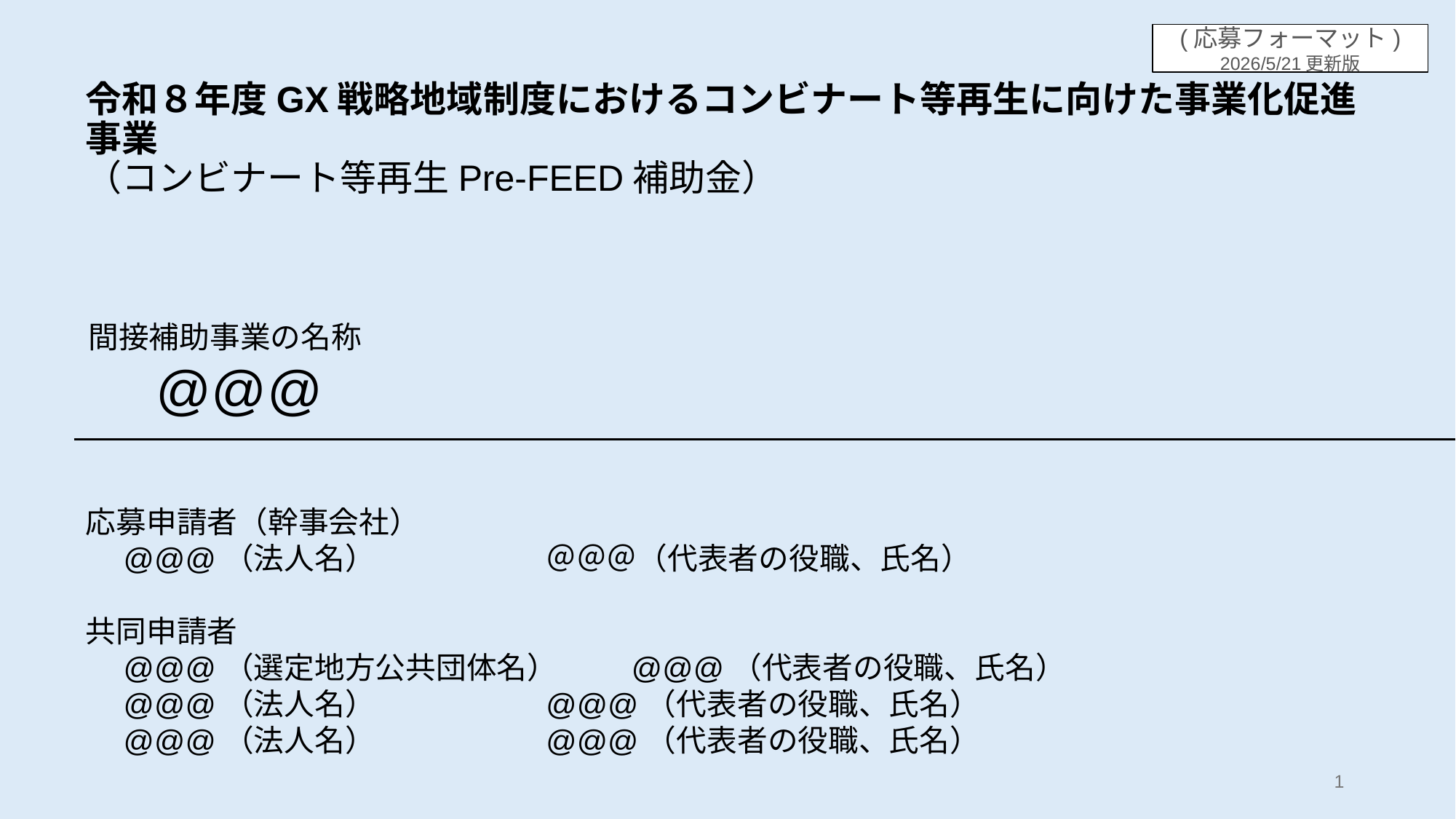

(応募フォーマット)
2026/5/21更新版
令和８年度GX戦略地域制度におけるコンビナート等再生に向けた事業化促進事業
（コンビナート等再生Pre-FEED補助金）

間接補助事業の名称
　@@@
応募申請者（幹事会社）
　@@@（法人名）　	＠＠＠（代表者の役職、氏名）

共同申請者
　@@@（選定地方公共団体名）	@@@（代表者の役職、氏名）
　@@@（法人名）　	@@@（代表者の役職、氏名）
　@@@（法人名）　	@@@（代表者の役職、氏名）

1